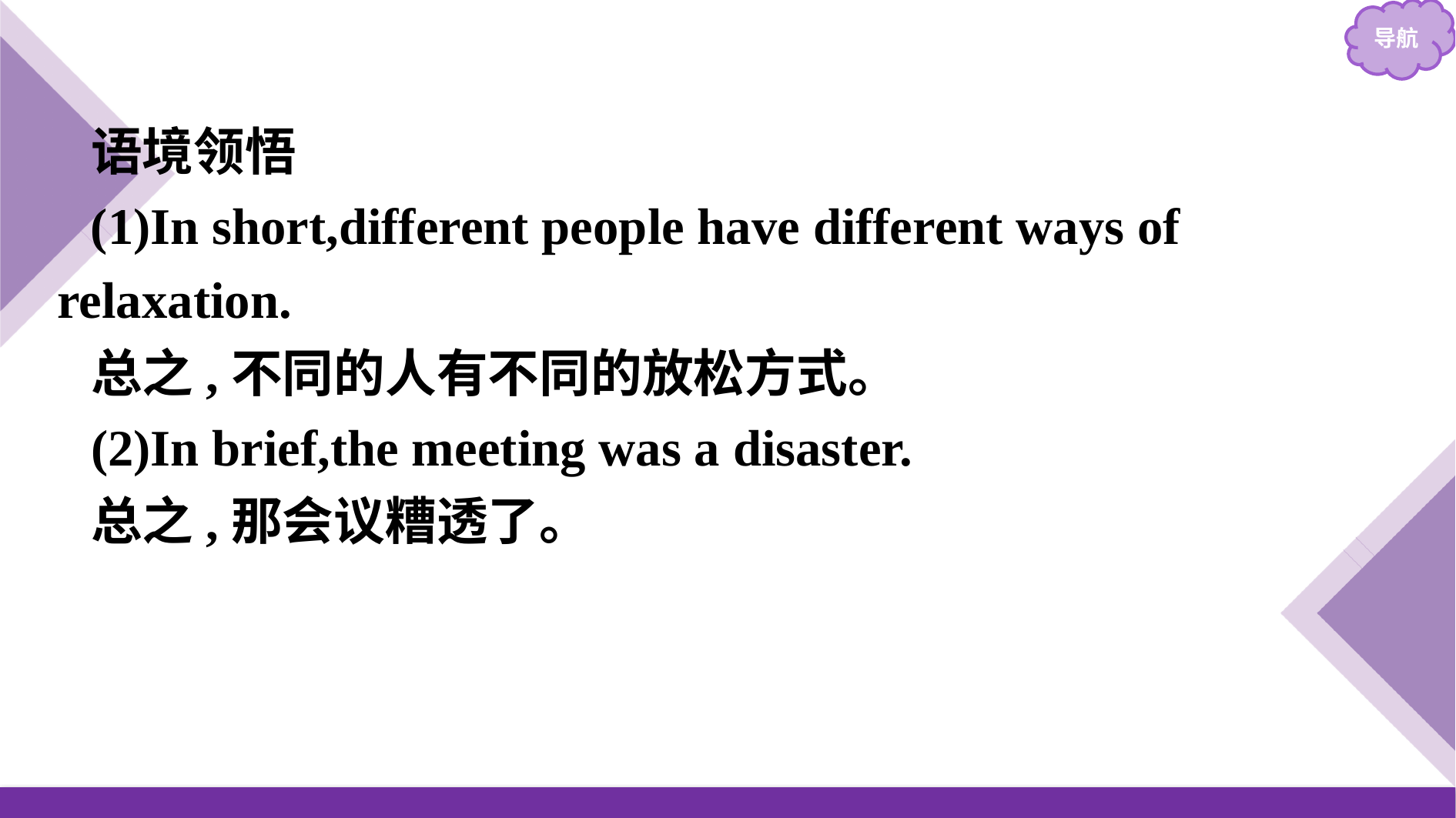

语境领悟
(1)In short,different people have different ways of relaxation.
总之,不同的人有不同的放松方式。
(2)In brief,the meeting was a disaster.
总之,那会议糟透了。